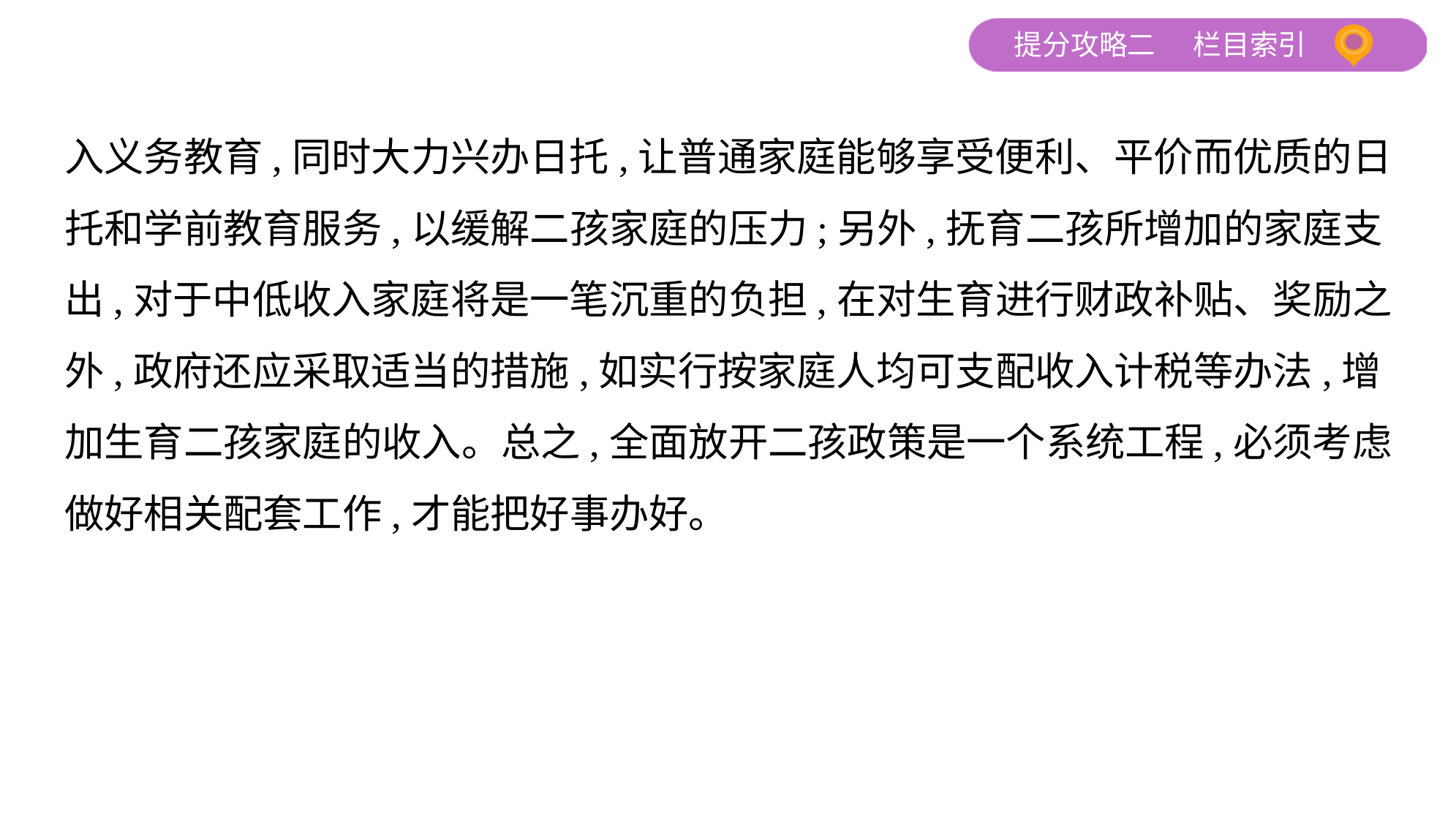

入义务教育,同时大力兴办日托,让普通家庭能够享受便利、平价而优质的日
托和学前教育服务,以缓解二孩家庭的压力;另外,抚育二孩所增加的家庭支
出,对于中低收入家庭将是一笔沉重的负担,在对生育进行财政补贴、奖励之
外,政府还应采取适当的措施,如实行按家庭人均可支配收入计税等办法,增
加生育二孩家庭的收入。总之,全面放开二孩政策是一个系统工程,必须考虑
做好相关配套工作,才能把好事办好。